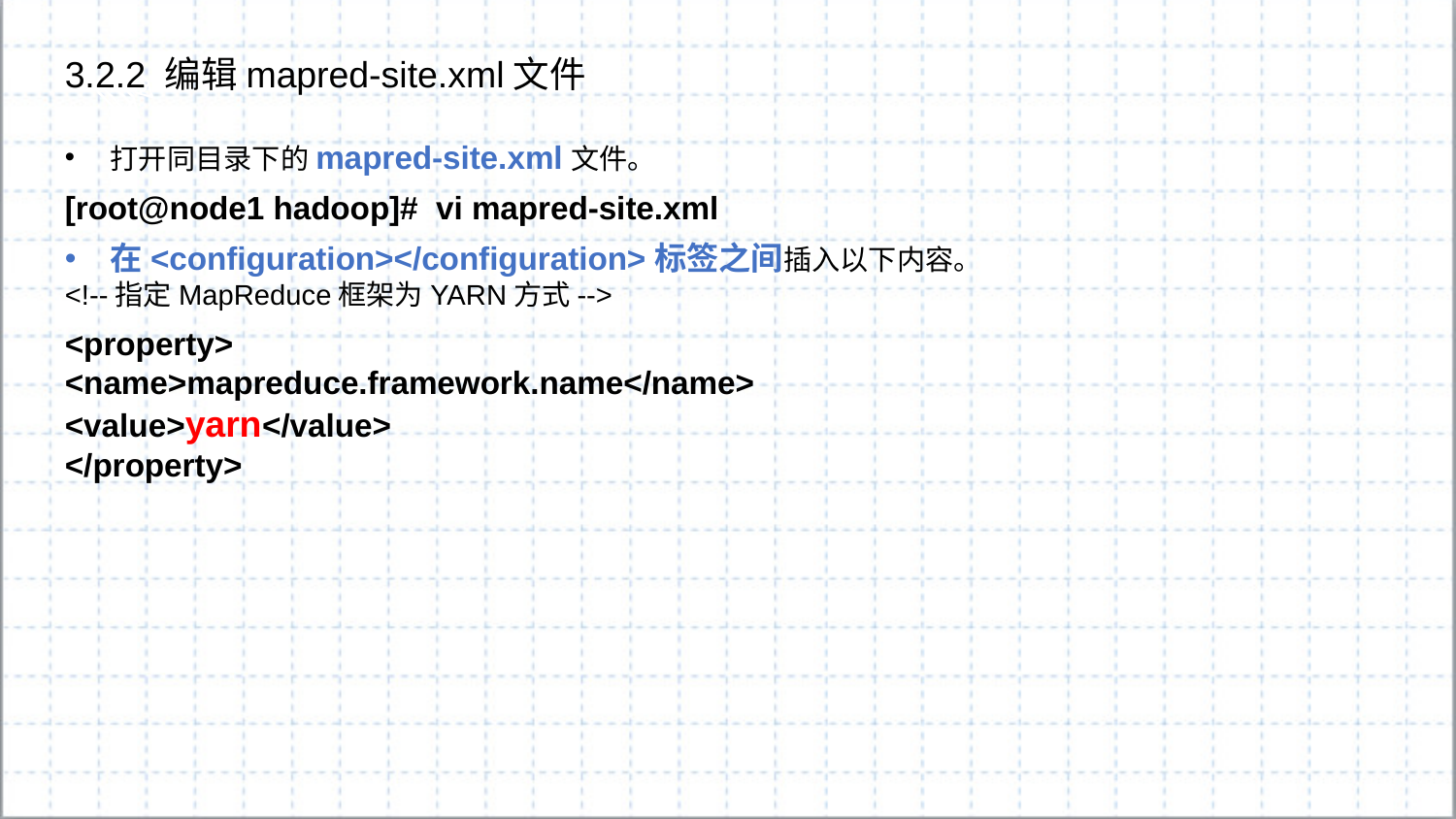

3.2.2 编辑mapred-site.xml文件
打开同目录下的mapred-site.xml文件。
[root@node1 hadoop]#  vi mapred-site.xml
在<configuration></configuration>标签之间插入以下内容。
<!--指定MapReduce框架为YARN方式-->
<property>
<name>mapreduce.framework.name</name>
<value>yarn</value>
</property>